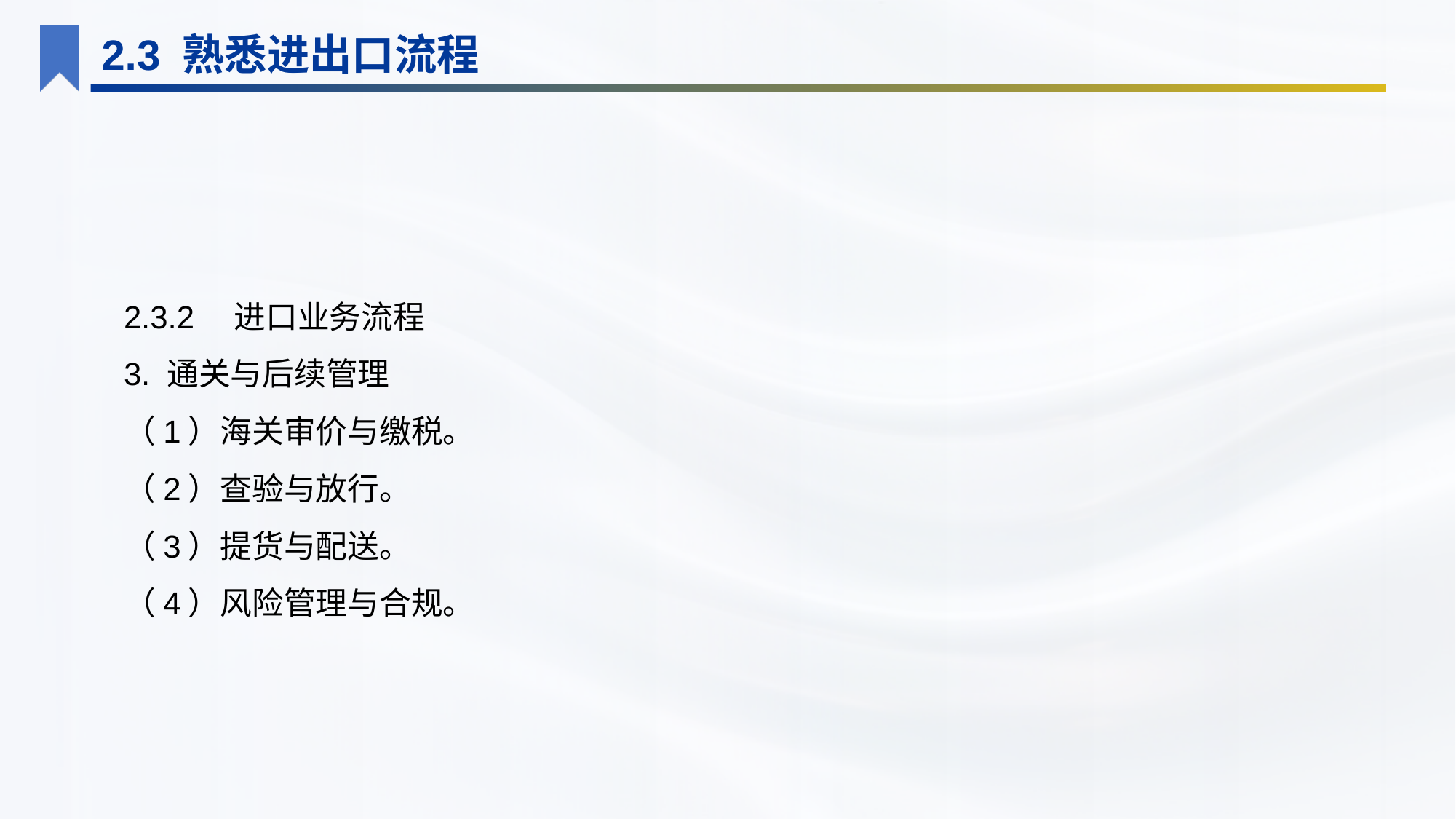

2.3 熟悉进出口流程
2.3.2　进口业务流程
3. 通关与后续管理
（1）海关审价与缴税。
（2）查验与放行。
（3）提货与配送。
（4）风险管理与合规。